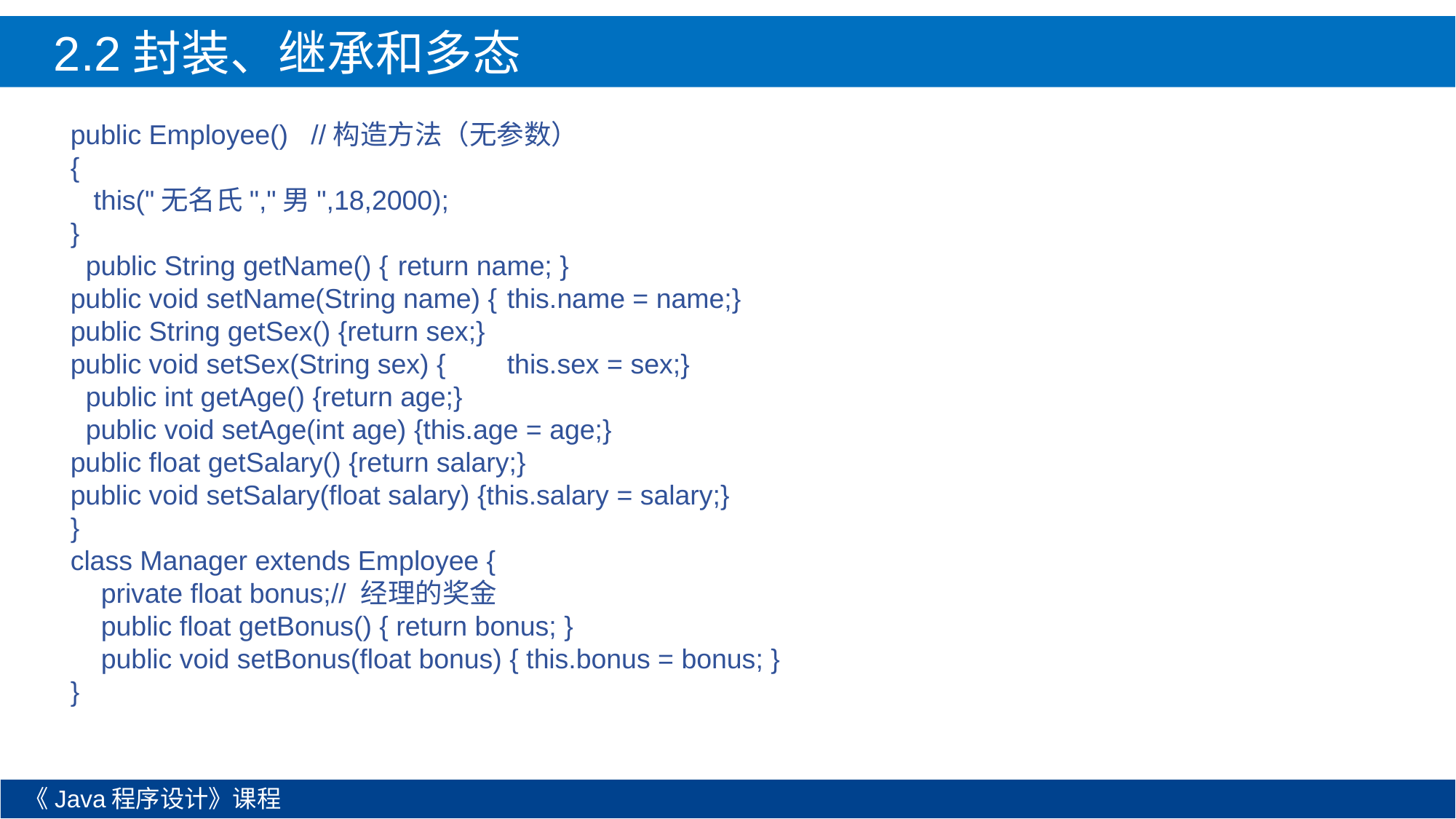

2.2封装、继承和多态
public Employee()   //构造方法（无参数）
{
   this("无名氏","男",18,2000);
}
  public String getName() {	return name; }
public void setName(String name) {	this.name = name;}
public String getSex() {return sex;}
public void setSex(String sex) {	this.sex = sex;}
  public int getAge() {return age;}
  public void setAge(int age) {this.age = age;}
public float getSalary() {return salary;}
public void setSalary(float salary) {this.salary = salary;}
}
class Manager extends Employee {
    private float bonus;// 经理的奖金
    public float getBonus() { return bonus; }
    public void setBonus(float bonus) { this.bonus = bonus; }
}

《Java程序设计》课程